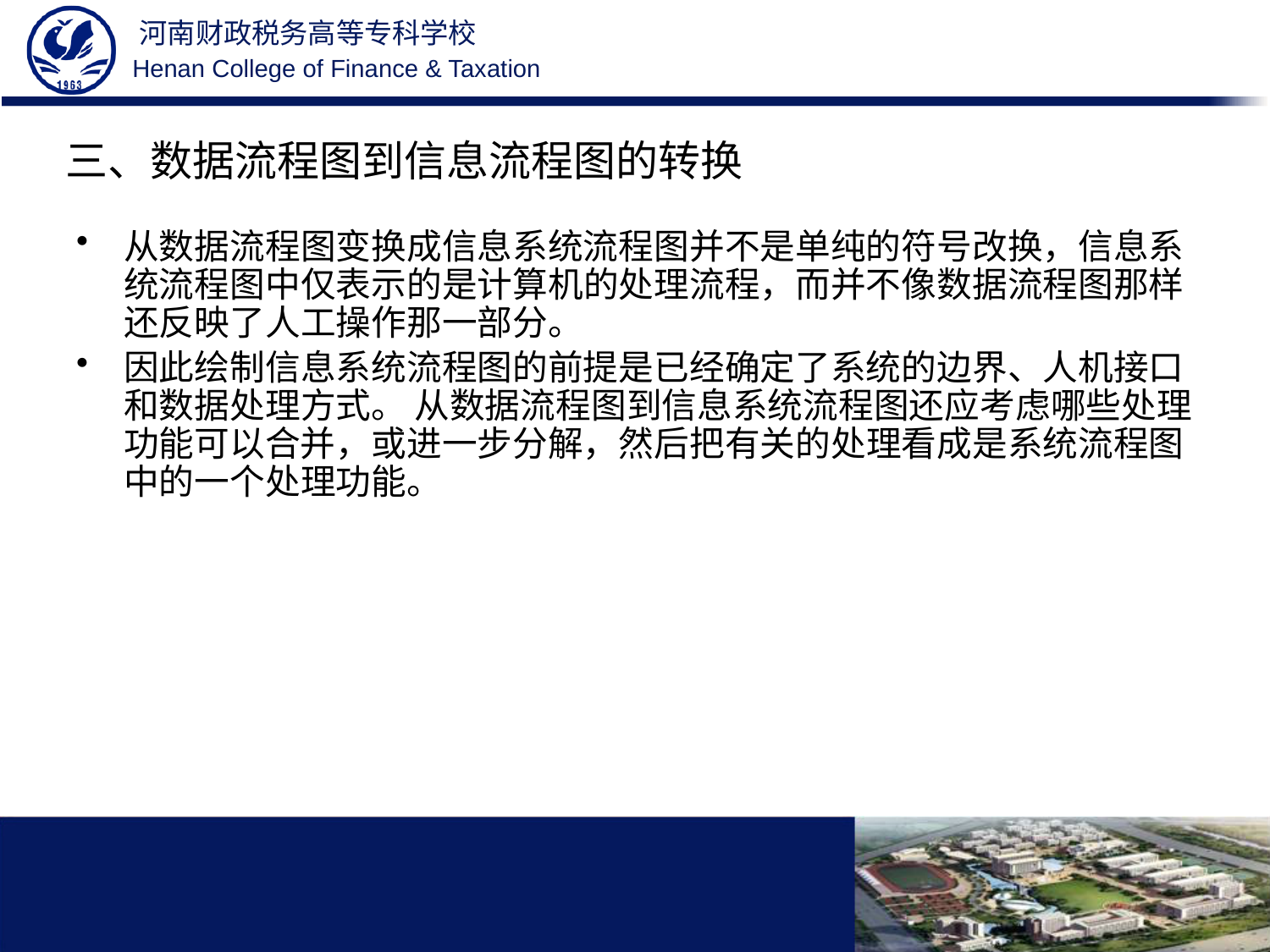

# 三、数据流程图到信息流程图的转换
从数据流程图变换成信息系统流程图并不是单纯的符号改换，信息系统流程图中仅表示的是计算机的处理流程，而并不像数据流程图那样还反映了人工操作那一部分。
因此绘制信息系统流程图的前提是已经确定了系统的边界、人机接口和数据处理方式。 从数据流程图到信息系统流程图还应考虑哪些处理功能可以合并，或进一步分解，然后把有关的处理看成是系统流程图中的一个处理功能。